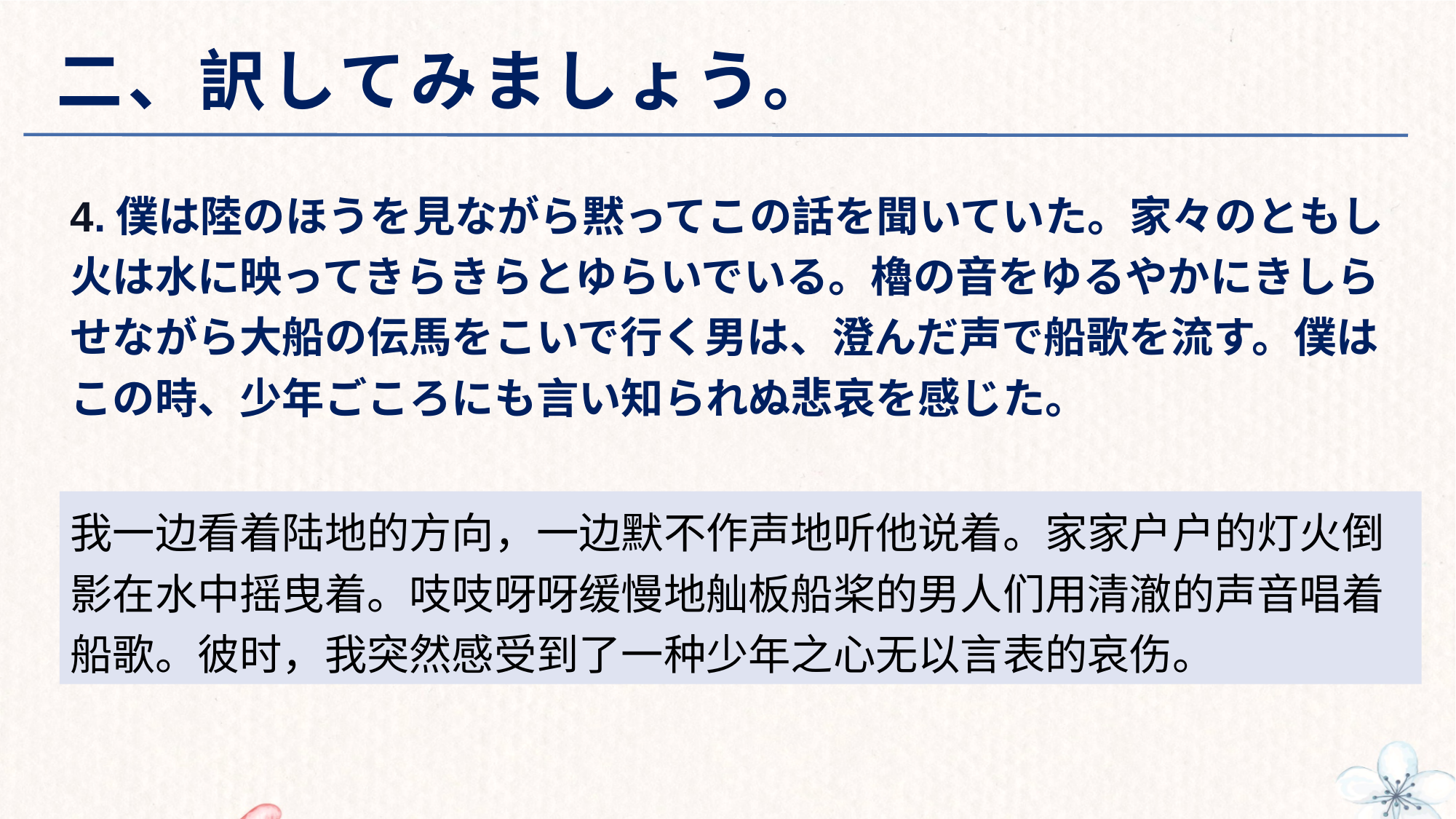

# 二、訳してみましょう。
4.僕は陸のほうを見ながら黙ってこの話を聞いていた。家々のともし火は水に映ってきらきらとゆらいでいる。櫓の音をゆるやかにきしらせながら大船の伝馬をこいで行く男は、澄んだ声で船歌を流す。僕はこの時、少年ごころにも言い知られぬ悲哀を感じた。
我一边看着陆地的方向，一边默不作声地听他说着。家家户户的灯火倒影在水中摇曳着。吱吱呀呀缓慢地舢板船桨的男人们用清澈的声音唱着船歌。彼时，我突然感受到了一种少年之心无以言表的哀伤。